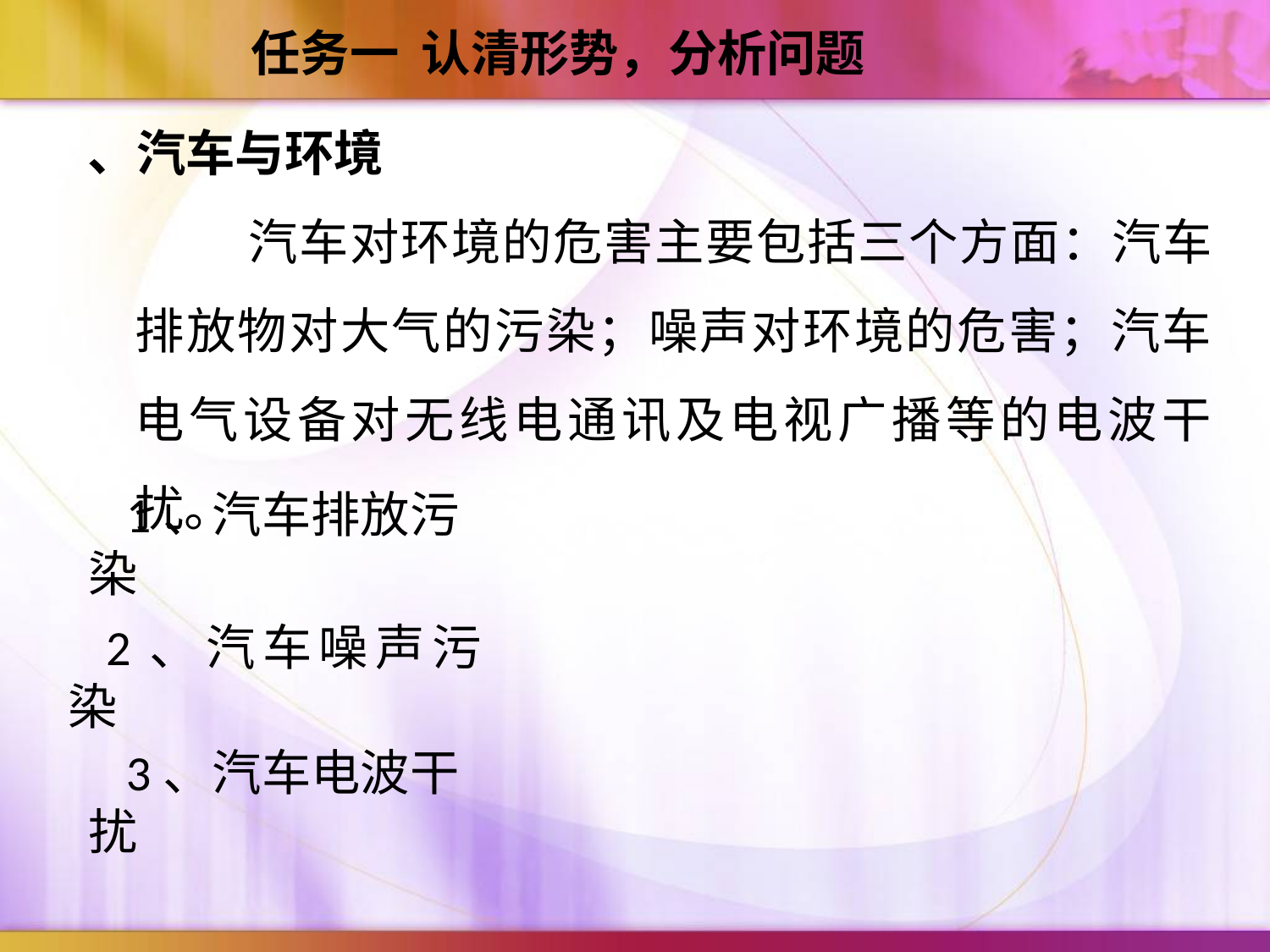

任务一  认清形势，分析问题
、汽车与环境
     汽车对环境的危害主要包括三个方面：汽车排放物对大气的污染；噪声对环境的危害；汽车电气设备对无线电通讯及电视广播等的电波干扰。
1、汽车排放污染
2、汽车噪声污染
3、汽车电波干扰